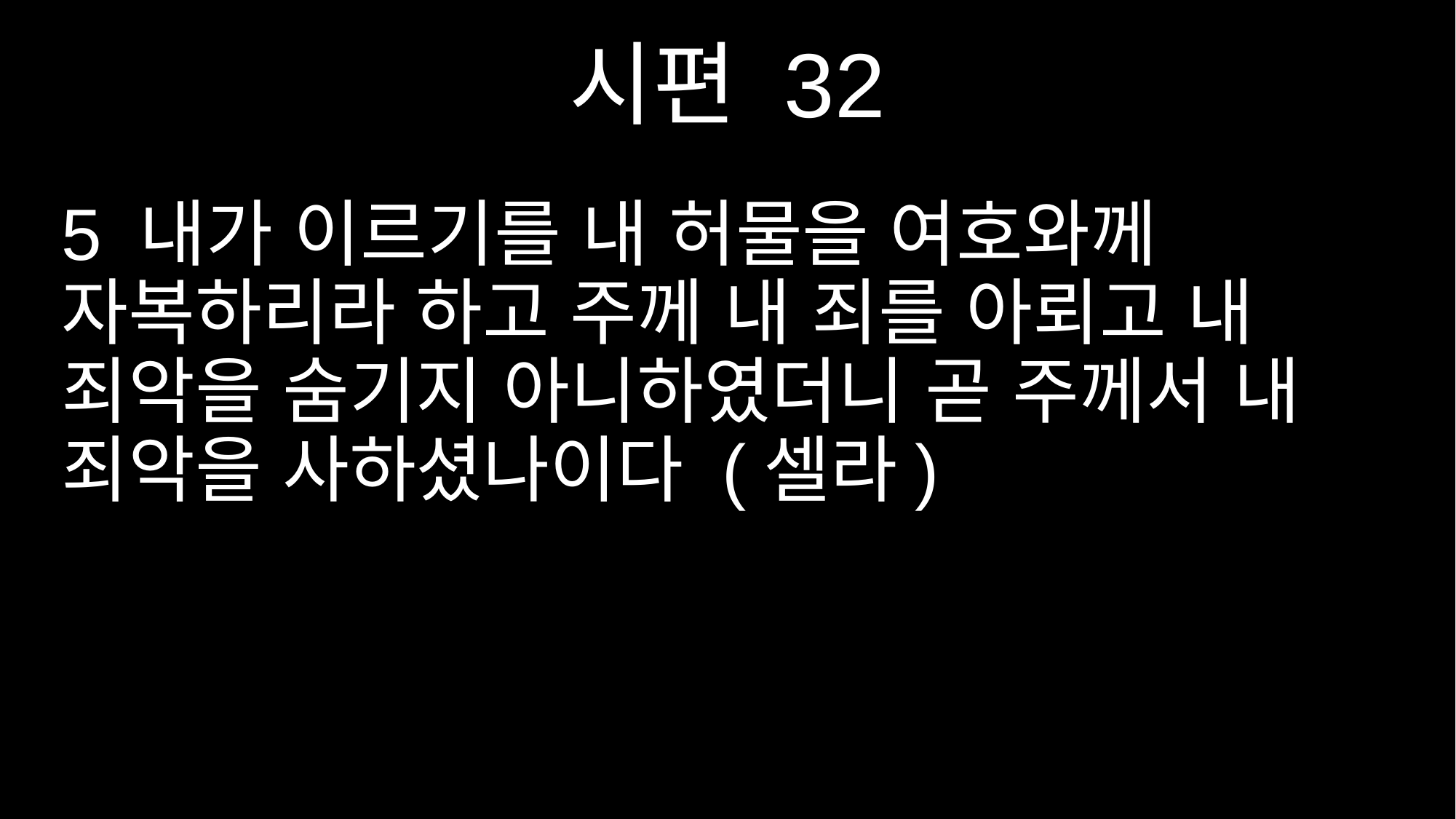

시편 32
5 내가 이르기를 내 허물을 여호와께 자복하리라 하고 주께 내 죄를 아뢰고 내 죄악을 숨기지 아니하였더니 곧 주께서 내 죄악을 사하셨나이다 (셀라)